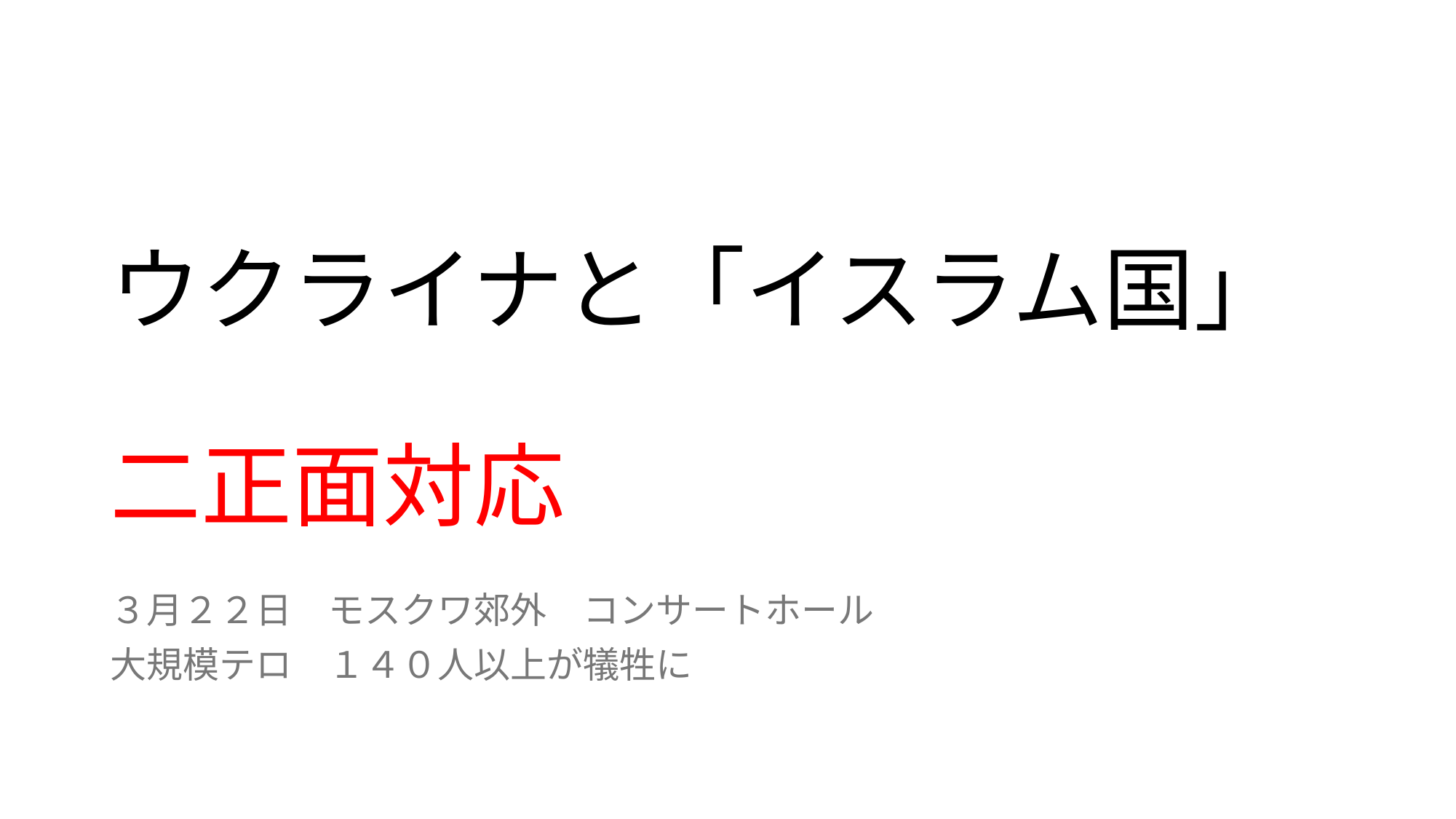

# ウクライナと「イスラム国」 二正面対応
３月２２日　モスクワ郊外　コンサートホール
大規模テロ　１４０人以上が犠牲に